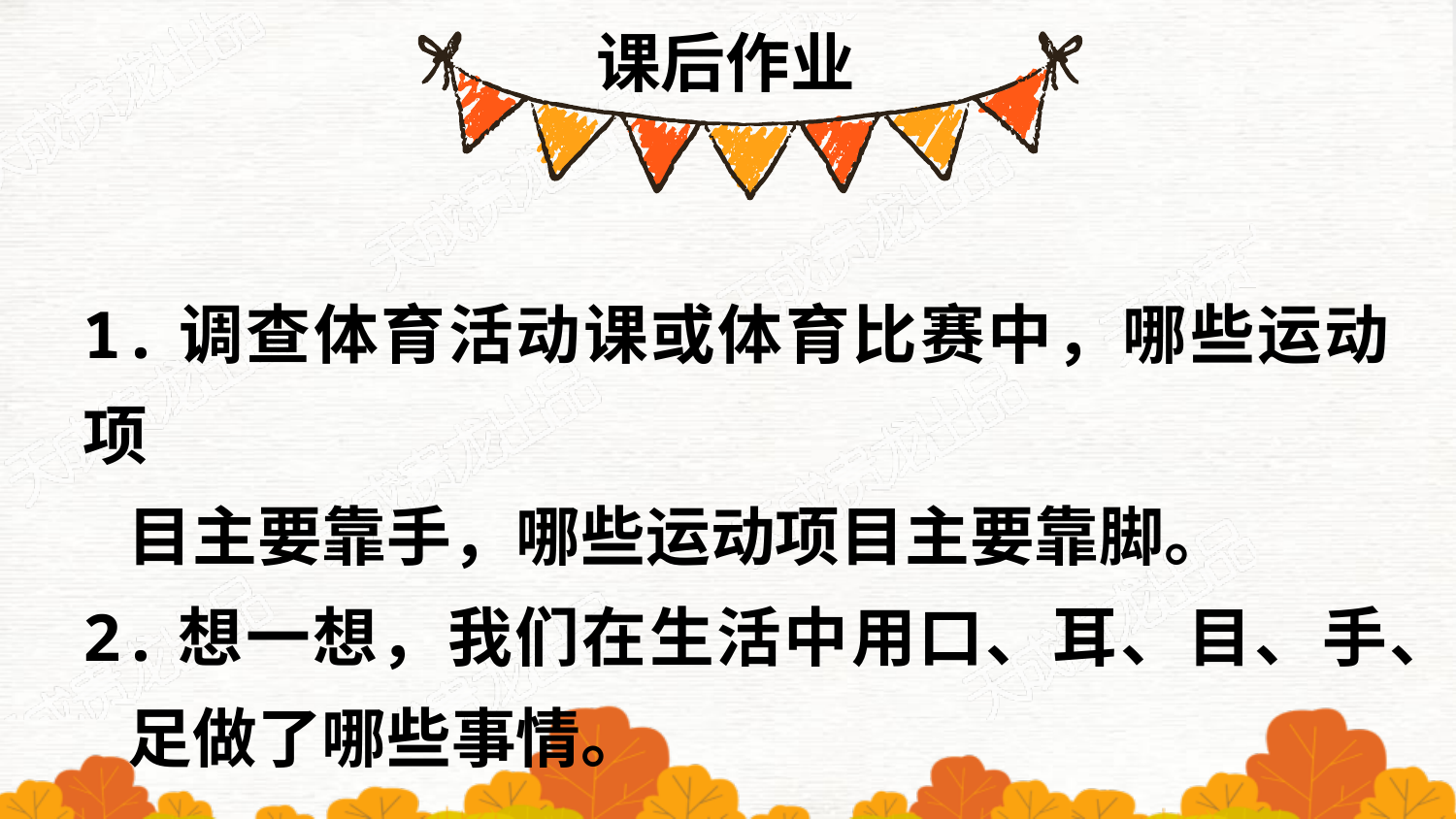

课后作业
1.调查体育活动课或体育比赛中，哪些运动项
  目主要靠手，哪些运动项目主要靠脚。
2.想一想，我们在生活中用口、耳、目、手、
  足做了哪些事情。